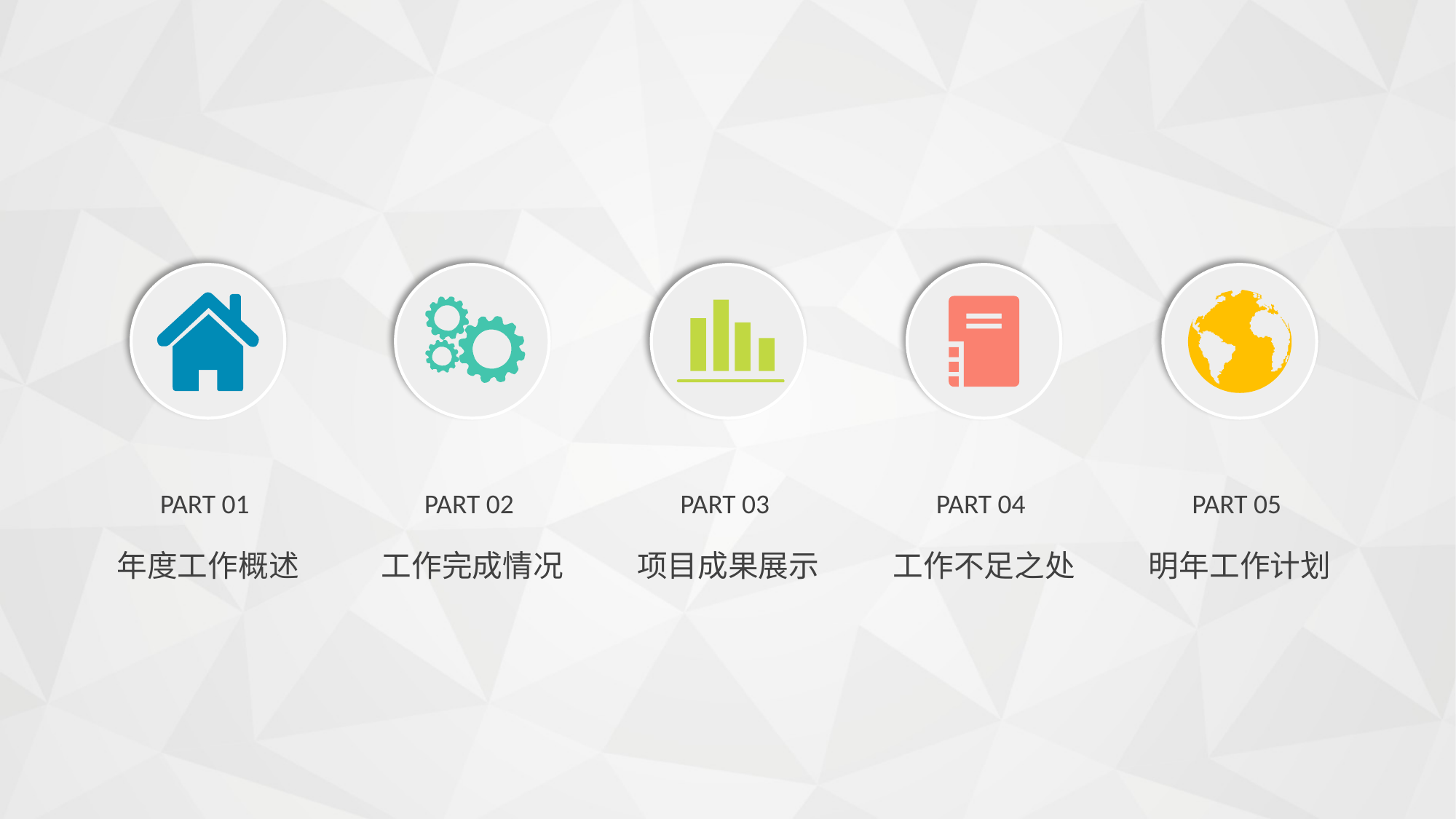

PART 01
PART 02
PART 03
PART 04
PART 05
年度工作概述
工作完成情况
项目成果展示
工作不足之处
明年工作计划